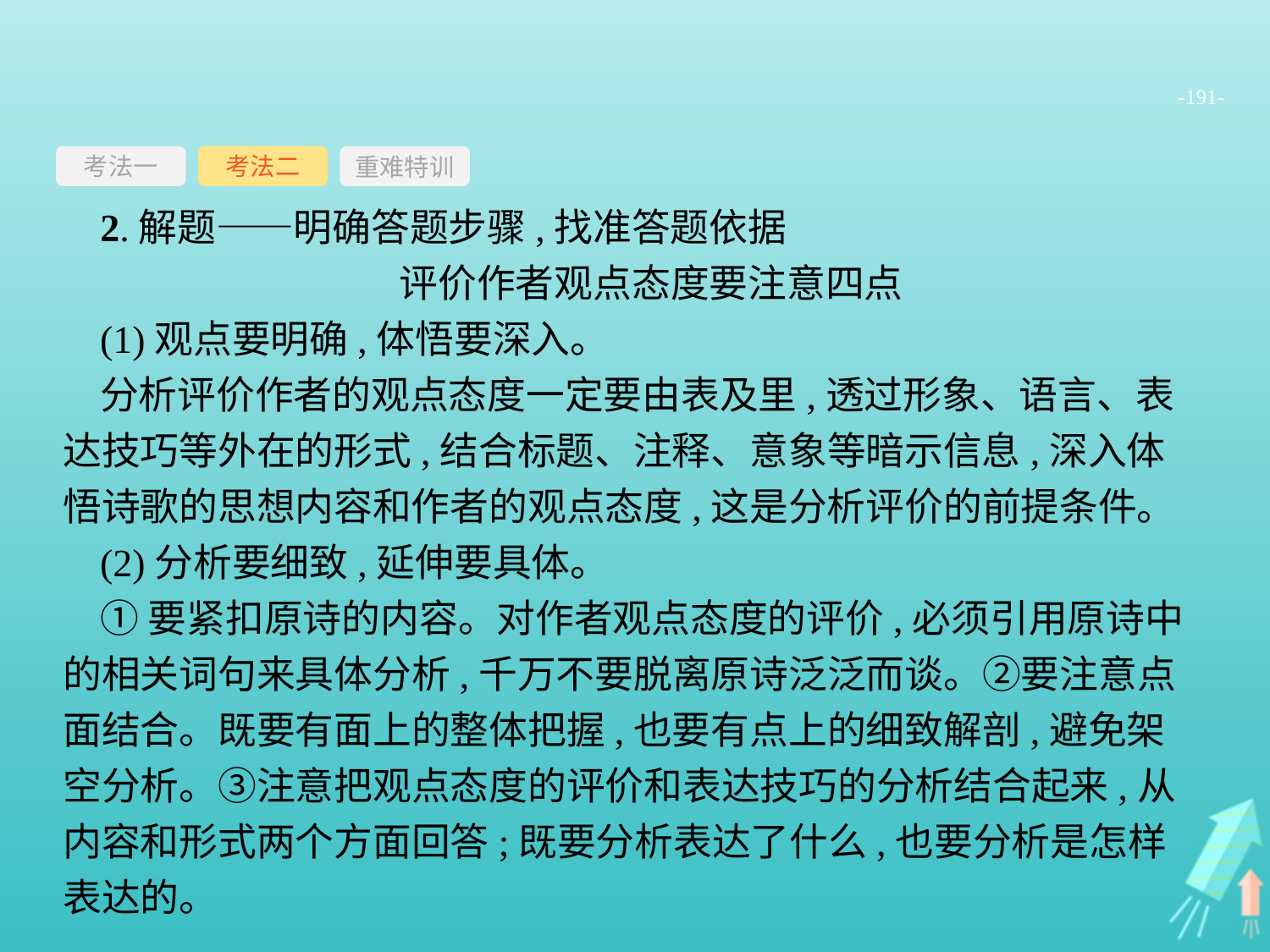

-191-
考法一
重难特训
考法二
2.解题——明确答题步骤,找准答题依据
评价作者观点态度要注意四点
(1)观点要明确,体悟要深入。
分析评价作者的观点态度一定要由表及里,透过形象、语言、表达技巧等外在的形式,结合标题、注释、意象等暗示信息,深入体悟诗歌的思想内容和作者的观点态度,这是分析评价的前提条件。
(2)分析要细致,延伸要具体。
①要紧扣原诗的内容。对作者观点态度的评价,必须引用原诗中的相关词句来具体分析,千万不要脱离原诗泛泛而谈。②要注意点面结合。既要有面上的整体把握,也要有点上的细致解剖,避免架空分析。③注意把观点态度的评价和表达技巧的分析结合起来,从内容和形式两个方面回答;既要分析表达了什么,也要分析是怎样表达的。